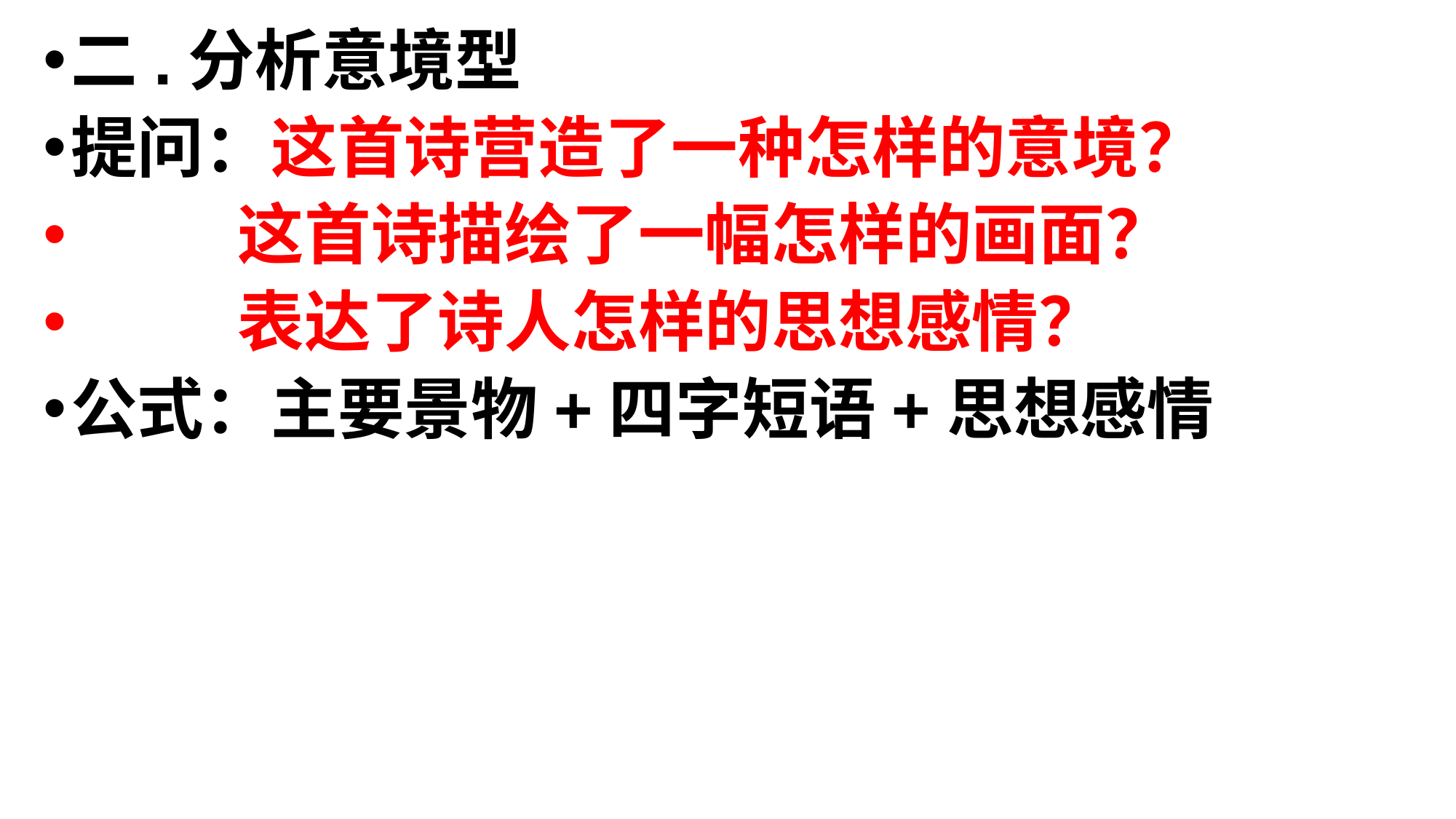

二.分析意境型
提问：这首诗营造了一种怎样的意境？
          这首诗描绘了一幅怎样的画面？
          表达了诗人怎样的思想感情？
公式：主要景物+四字短语+思想感情